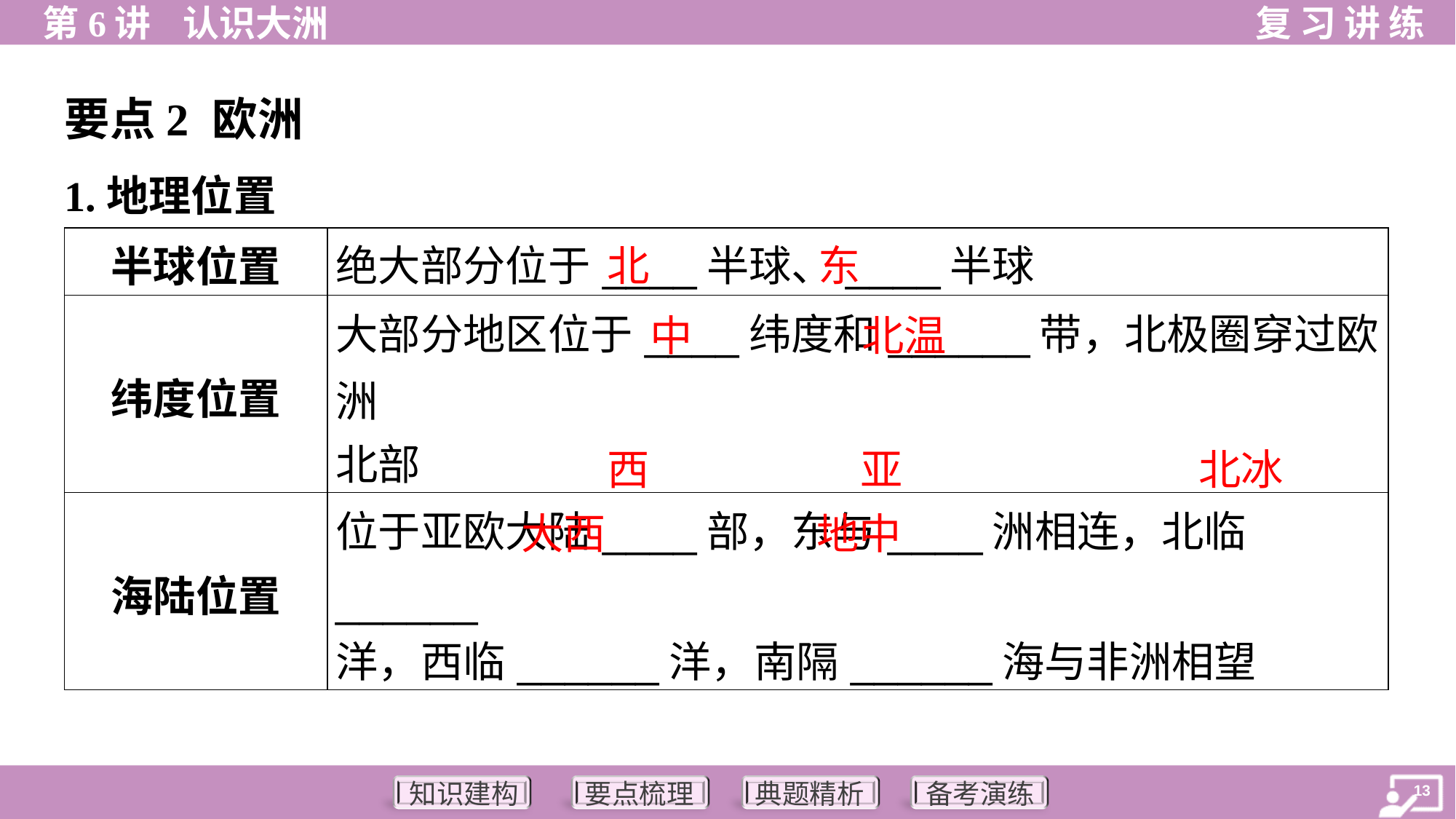

要点2 欧洲
1.地理位置
北
东
| 半球位置 | 绝大部分位于\_\_\_\_半球、\_\_\_\_半球 |
| --- | --- |
| 纬度位置 | 大部分地区位于\_\_\_\_纬度和\_\_\_\_\_\_带，北极圈穿过欧洲 北部 |
| 海陆位置 | 位于亚欧大陆\_\_\_\_部，东与\_\_\_\_洲相连，北临\_\_\_\_\_\_ 洋，西临\_\_\_\_\_\_洋，南隔\_\_\_\_\_\_海与非洲相望 |
中
北温
西
亚
北冰
大西
地中